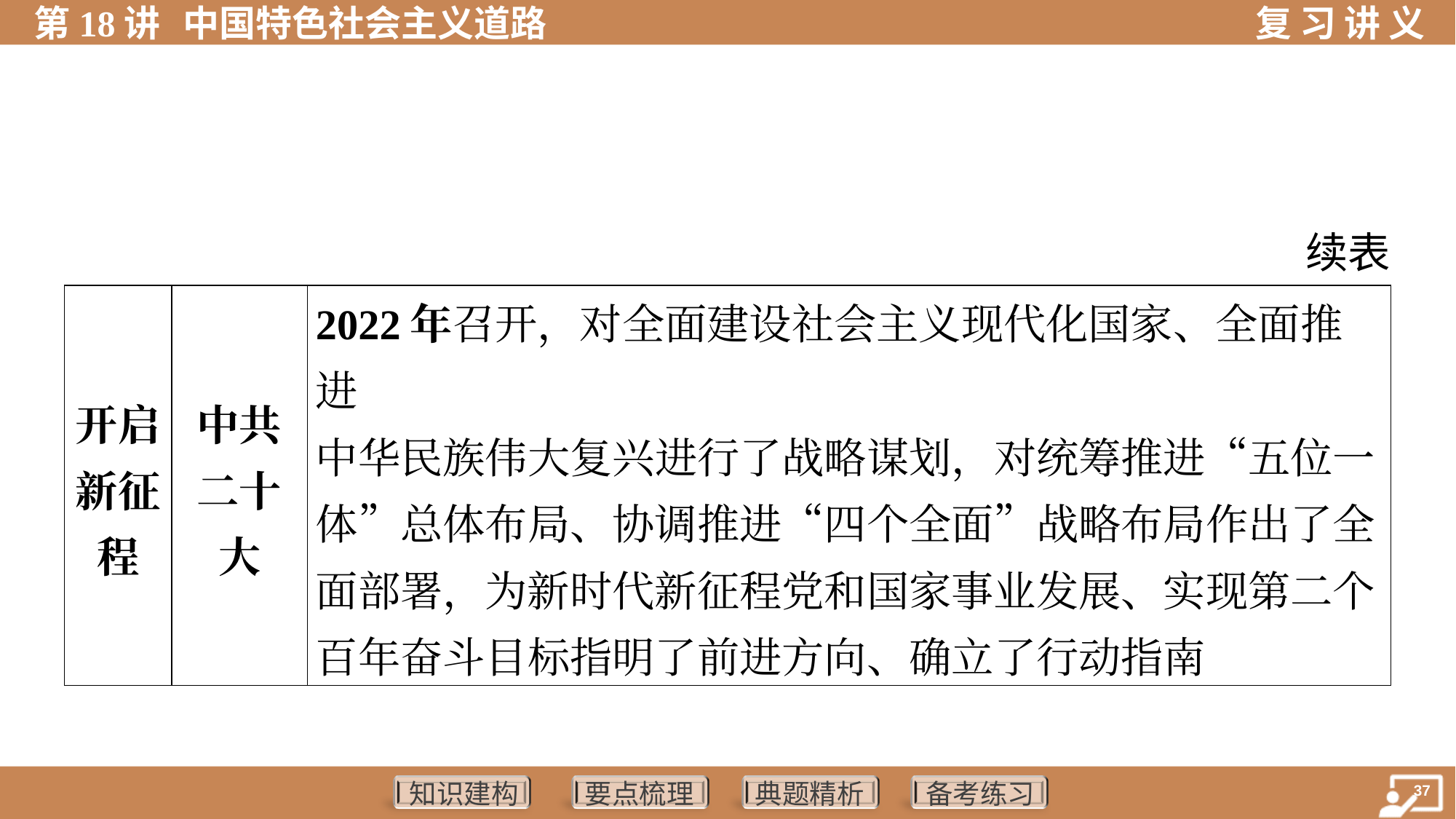

续表
| 开启 新征 程 | 中共 二十 大 | 2022年召开，对全面建设社会主义现代化国家、全面推进 中华民族伟大复兴进行了战略谋划，对统筹推进“五位一 体”总体布局、协调推进“四个全面”战略布局作出了全面部署，为新时代新征程党和国家事业发展、实现第二个百年奋斗目标指明了前进方向、确立了行动指南 |  |
| --- | --- | --- | --- |